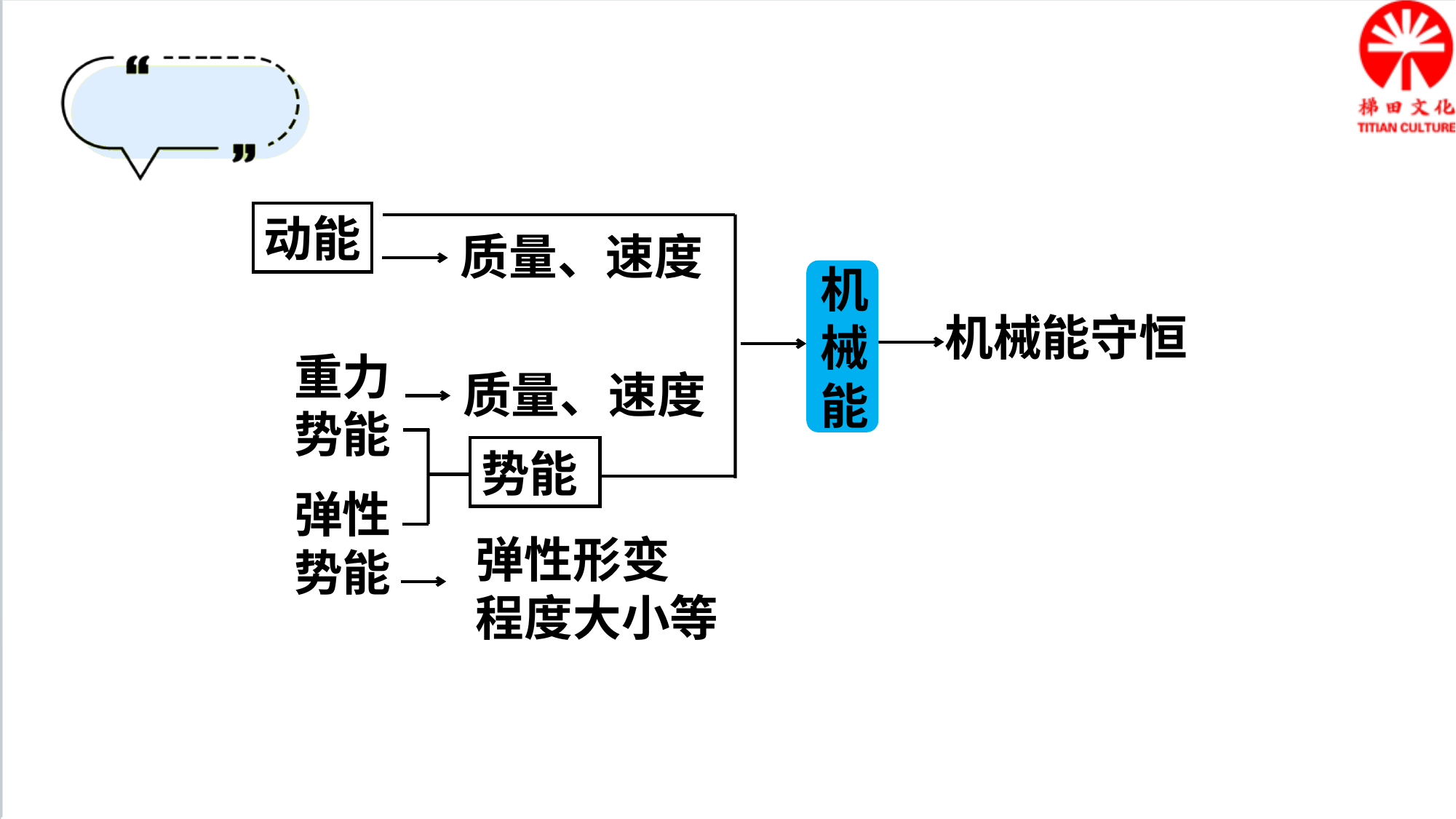

动能
质量、速度
机械能
机械能守恒
重力势能
质量、速度
势能
弹性势能
弹性形变
程度大小等